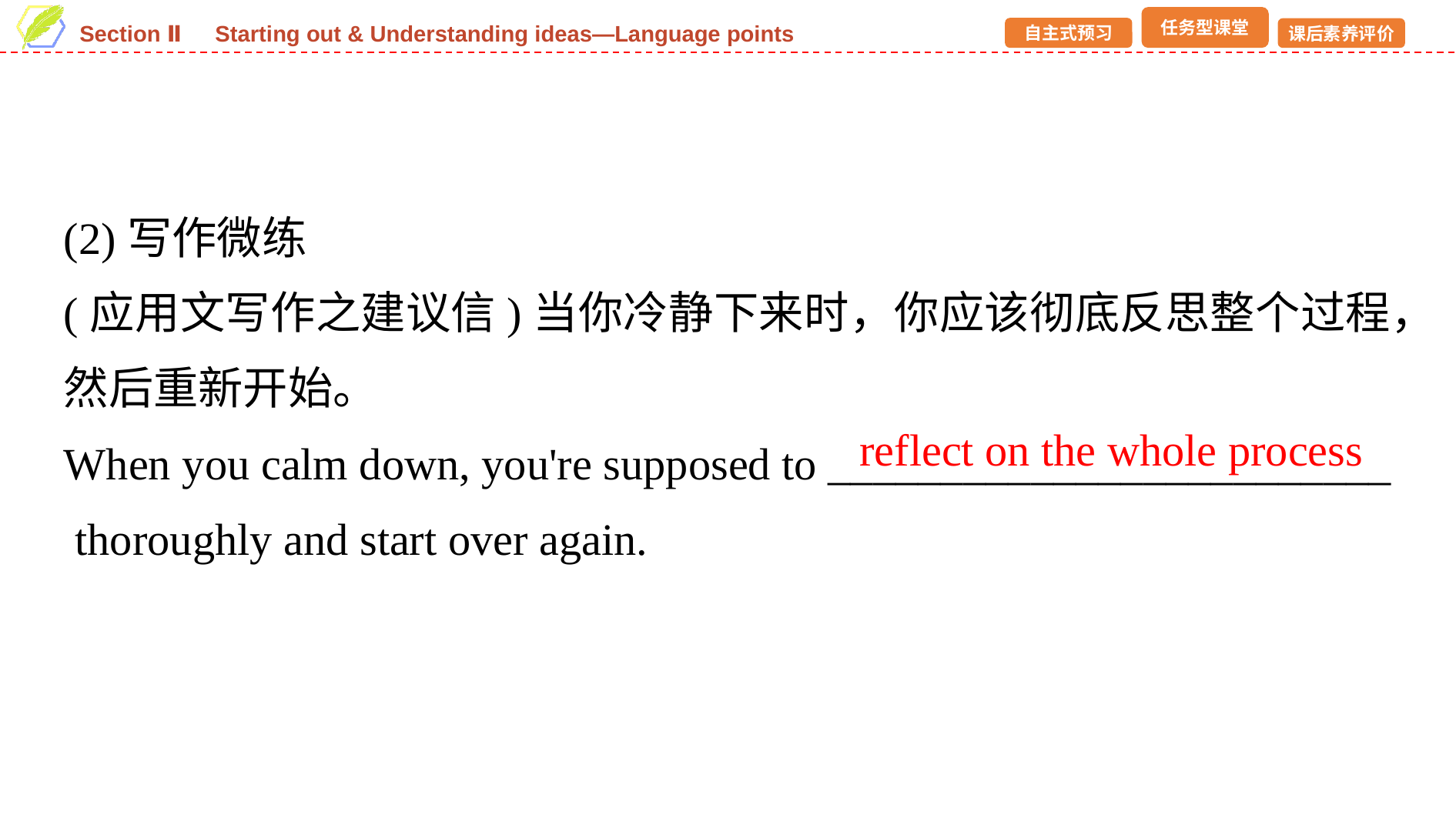

(2)写作微练
(应用文写作之建议信)当你冷静下来时，你应该彻底反思整个过程，然后重新开始。
When you calm down, you're supposed to _________________________  thoroughly and start over again.
reflect on the whole process